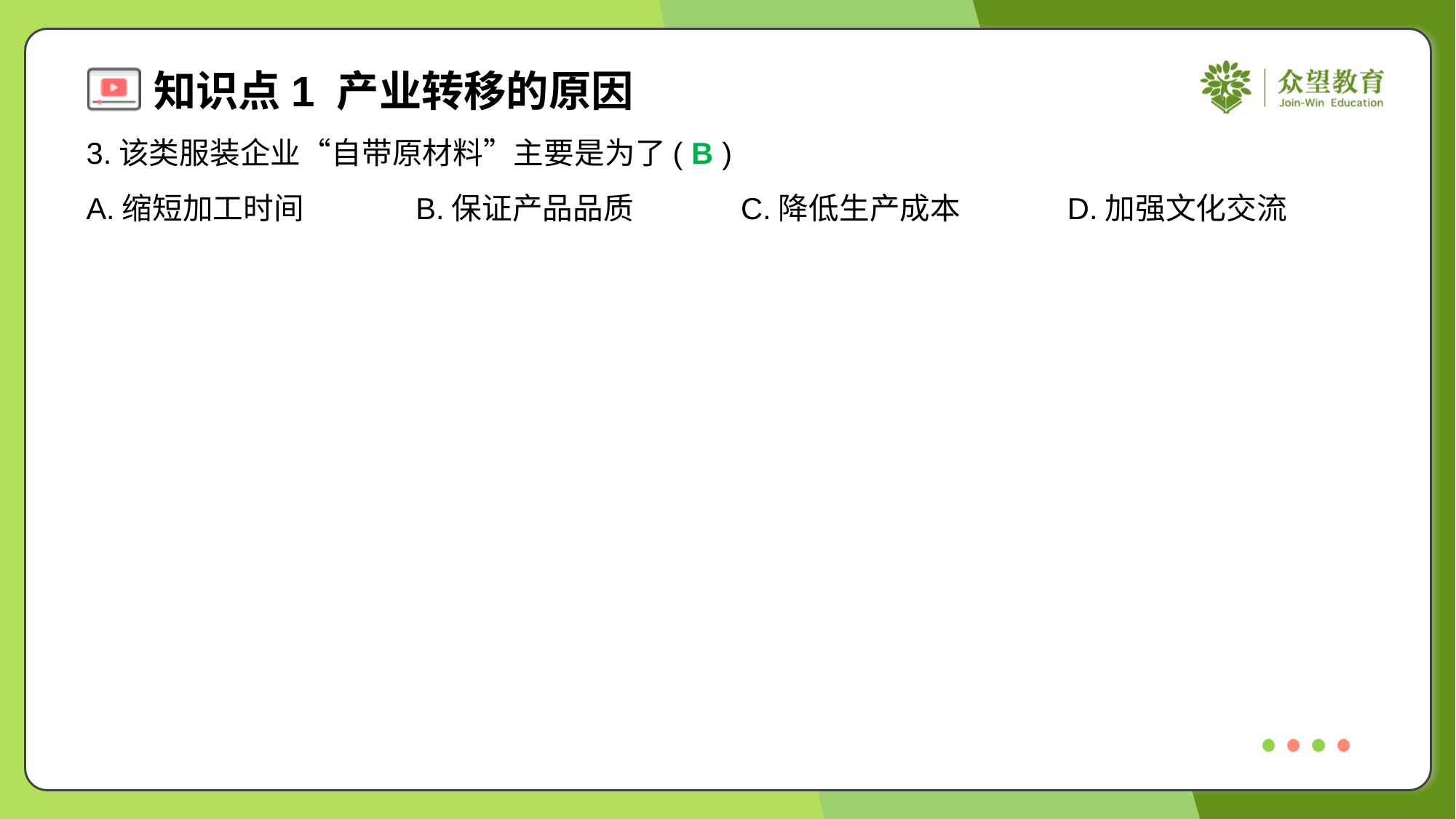

3.该类服装企业“自带原材料”主要是为了(     )
B
A.缩短加工时间	B.保证产品品质	C.降低生产成本	D.加强文化交流